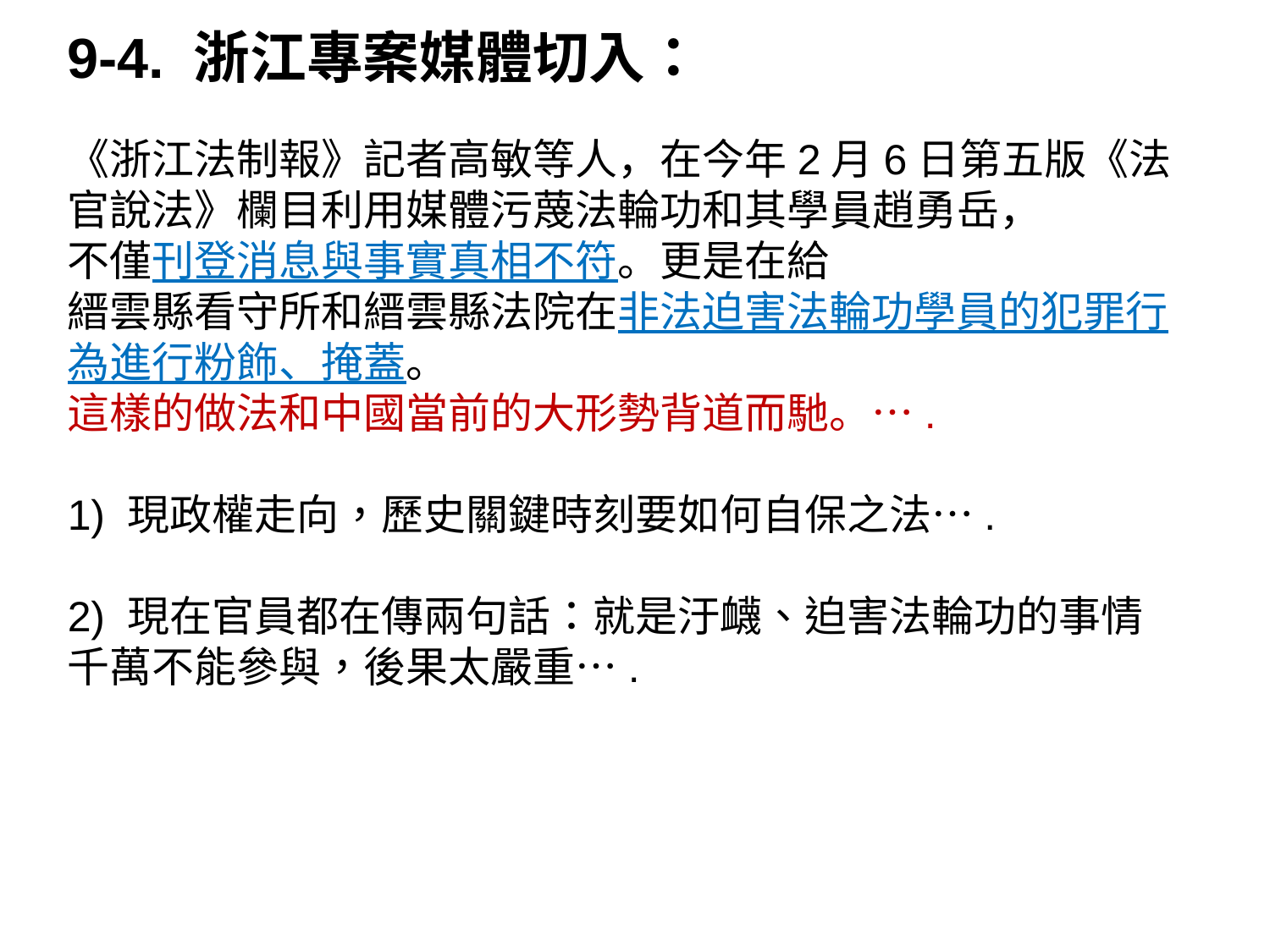

9-4. 浙江專案媒體切入：
《浙江法制報》記者高敏等人，在今年2月6日第五版《法官說法》欄目利用媒體污蔑法輪功和其學員趙勇岳，
不僅刊登消息與事實真相不符。更是在給
縉雲縣看守所和縉雲縣法院在非法迫害法輪功學員的犯罪行為進行粉飾、掩蓋。
這樣的做法和中國當前的大形勢背道而馳。….

1) 現政權走向，歷史關鍵時刻要如何自保之法….

2) 現在官員都在傳兩句話：就是汙衊、迫害法輪功的事情千萬不能參與，後果太嚴重….